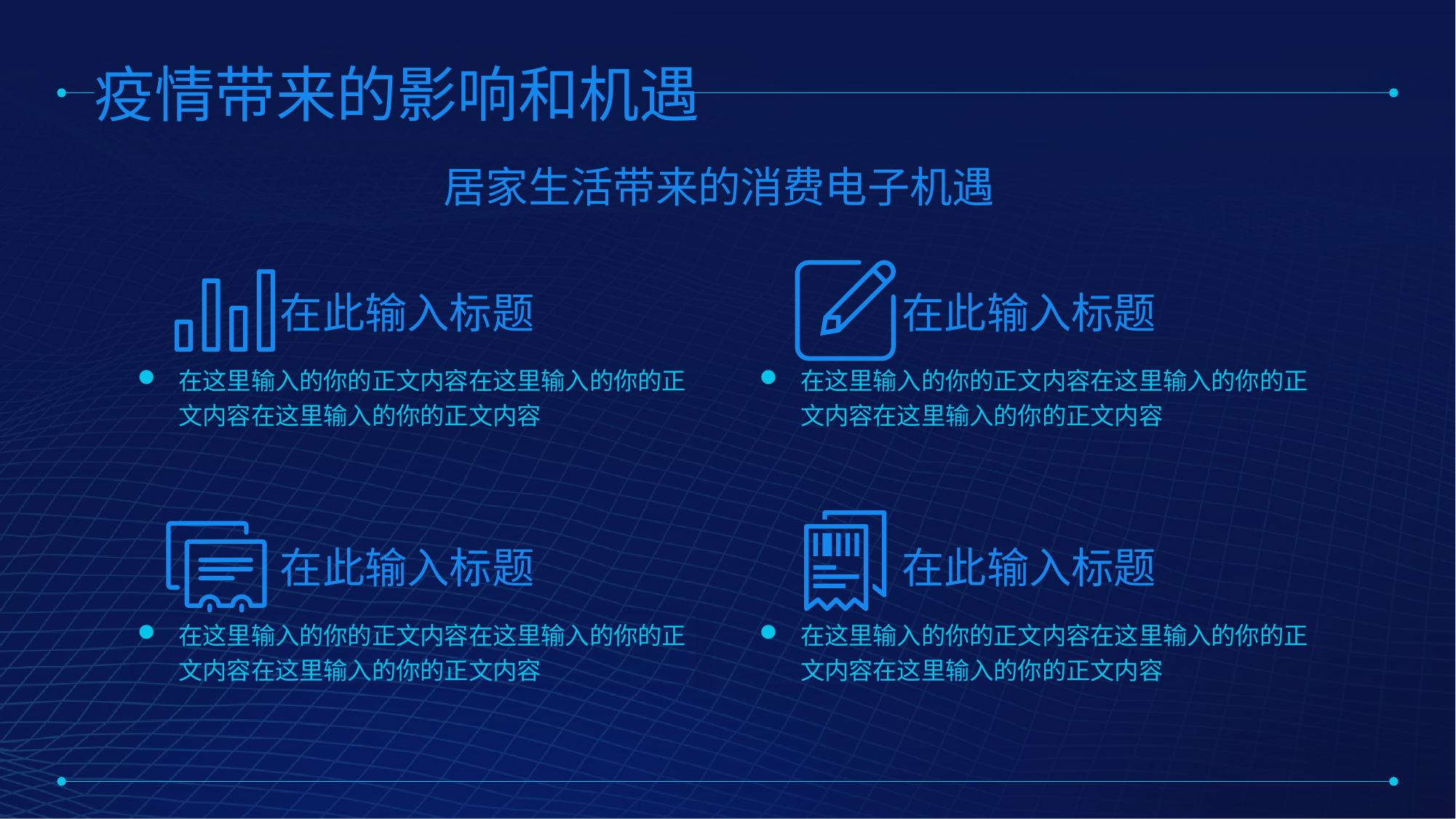

疫情带来的影响和机遇
居家生活带来的消费电子机遇

在此输入标题
在此输入标题
在这里输入的你的正文内容在这里输入的你的正文内容在这里输入的你的正文内容
在这里输入的你的正文内容在这里输入的你的正文内容在这里输入的你的正文内容

在此输入标题
在此输入标题
在这里输入的你的正文内容在这里输入的你的正文内容在这里输入的你的正文内容
在这里输入的你的正文内容在这里输入的你的正文内容在这里输入的你的正文内容